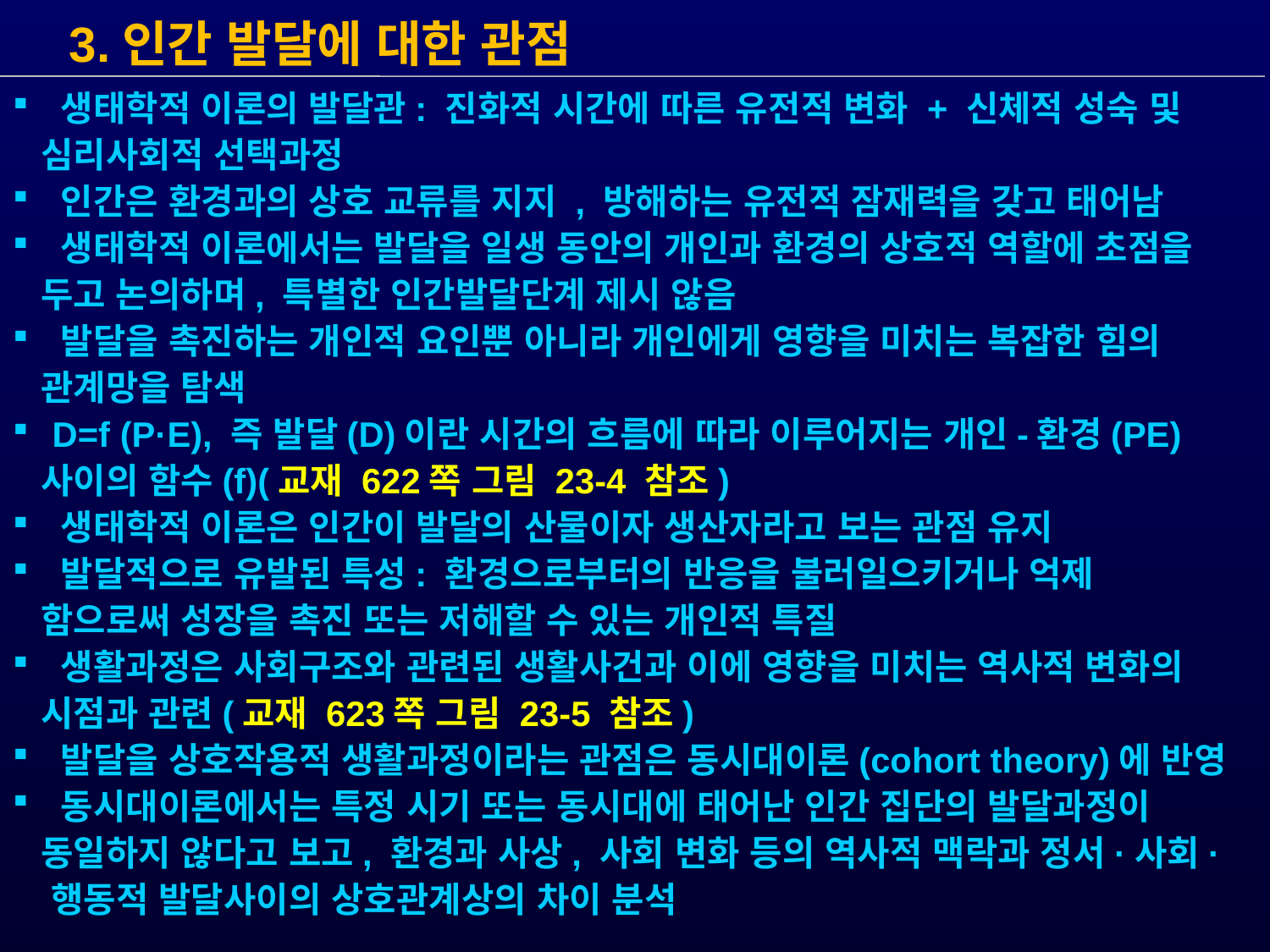

3.인간 발달에 대한 관점

 생태학적 이론의 발달관: 진화적 시간에 따른 유전적 변화 + 신체적 성숙 및
  심리사회적 선택과정
 인간은 환경과의 상호 교류를 지지 , 방해하는 유전적 잠재력을 갖고 태어남
 생태학적 이론에서는 발달을 일생 동안의 개인과 환경의 상호적 역할에 초점을
  두고 논의하며, 특별한 인간발달단계 제시 않음
 발달을 촉진하는 개인적 요인뿐 아니라 개인에게 영향을 미치는 복잡한 힘의
  관계망을 탐색
 D=f (P·E), 즉 발달(D)이란 시간의 흐름에 따라 이루어지는 개인-환경(PE)
  사이의 함수(f)(교재 622쪽 그림 23-4 참조)
 생태학적 이론은 인간이 발달의 산물이자 생산자라고 보는 관점 유지
 발달적으로 유발된 특성: 환경으로부터의 반응을 불러일으키거나 억제
  함으로써 성장을 촉진 또는 저해할 수 있는 개인적 특질
 생활과정은 사회구조와 관련된 생활사건과 이에 영향을 미치는 역사적 변화의
  시점과 관련(교재 623쪽 그림 23-5 참조)
 발달을 상호작용적 생활과정이라는 관점은 동시대이론(cohort theory)에 반영
 동시대이론에서는 특정 시기 또는 동시대에 태어난 인간 집단의 발달과정이
  동일하지 않다고 보고, 환경과 사상, 사회 변화 등의 역사적 맥락과 정서·사회·
   행동적 발달사이의 상호관계상의 차이 분석